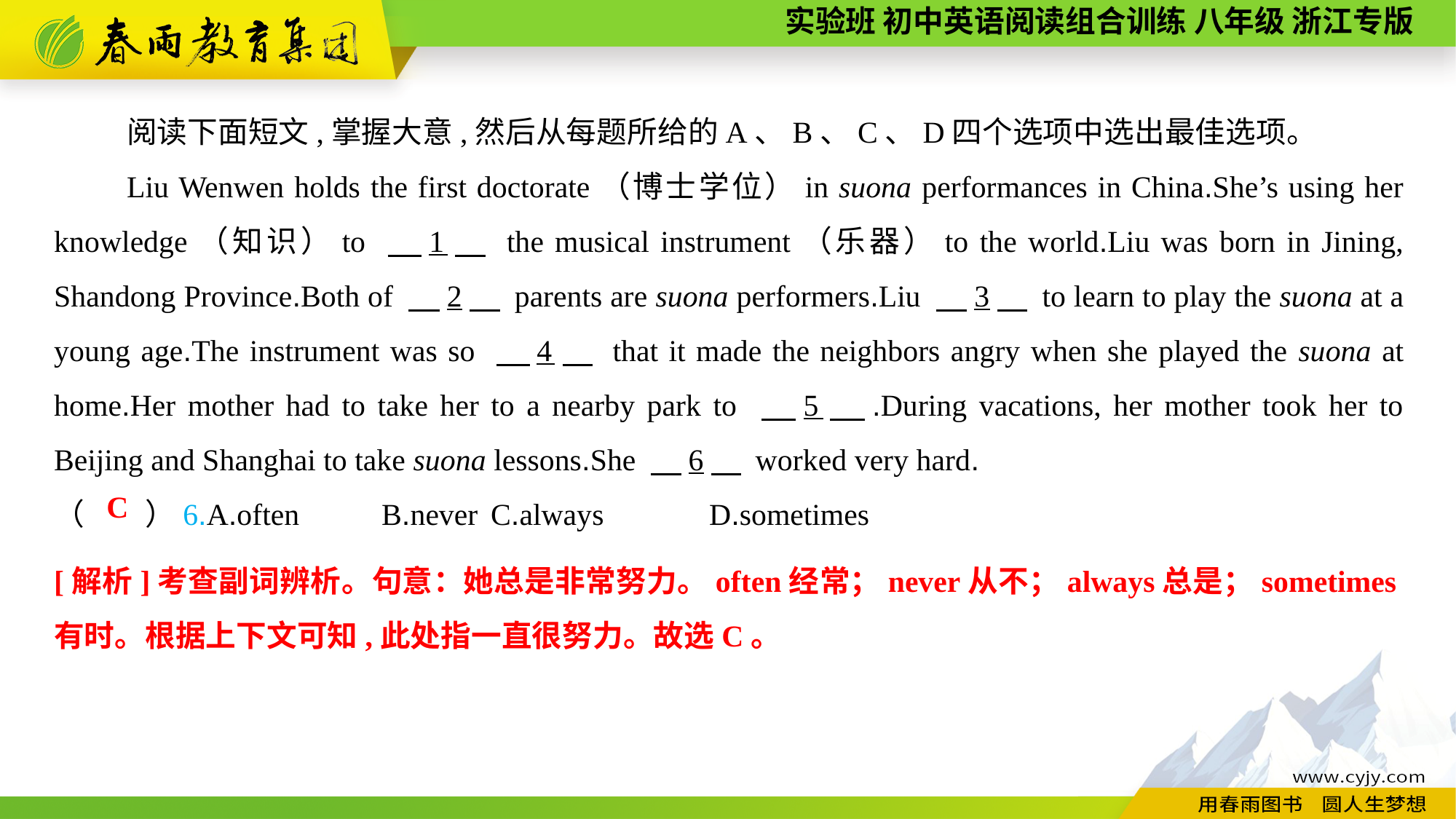

阅读下面短文,掌握大意,然后从每题所给的A、B、C、D四个选项中选出最佳选项。
Liu Wenwen holds the first doctorate（博士学位）in suona performances in China.She’s using her knowledge（知识）to 　1　 the musical instrument（乐器）to the world.Liu was born in Jining, Shandong Province.Both of 　2　 parents are suona performers.Liu 　3　 to learn to play the suona at a young age.The instrument was so 　4　 that it made the neighbors angry when she played the suona at home.Her mother had to take her to a nearby park to 　5　.During vacations, her mother took her to Beijing and Shanghai to take suona lessons.She 　6　 worked very hard.
（　　）6.A.often	B.never	C.always	D.sometimes
C
[解析]考查副词辨析。句意：她总是非常努力。often经常；never从不；always总是；sometimes有时。根据上下文可知,此处指一直很努力。故选C。